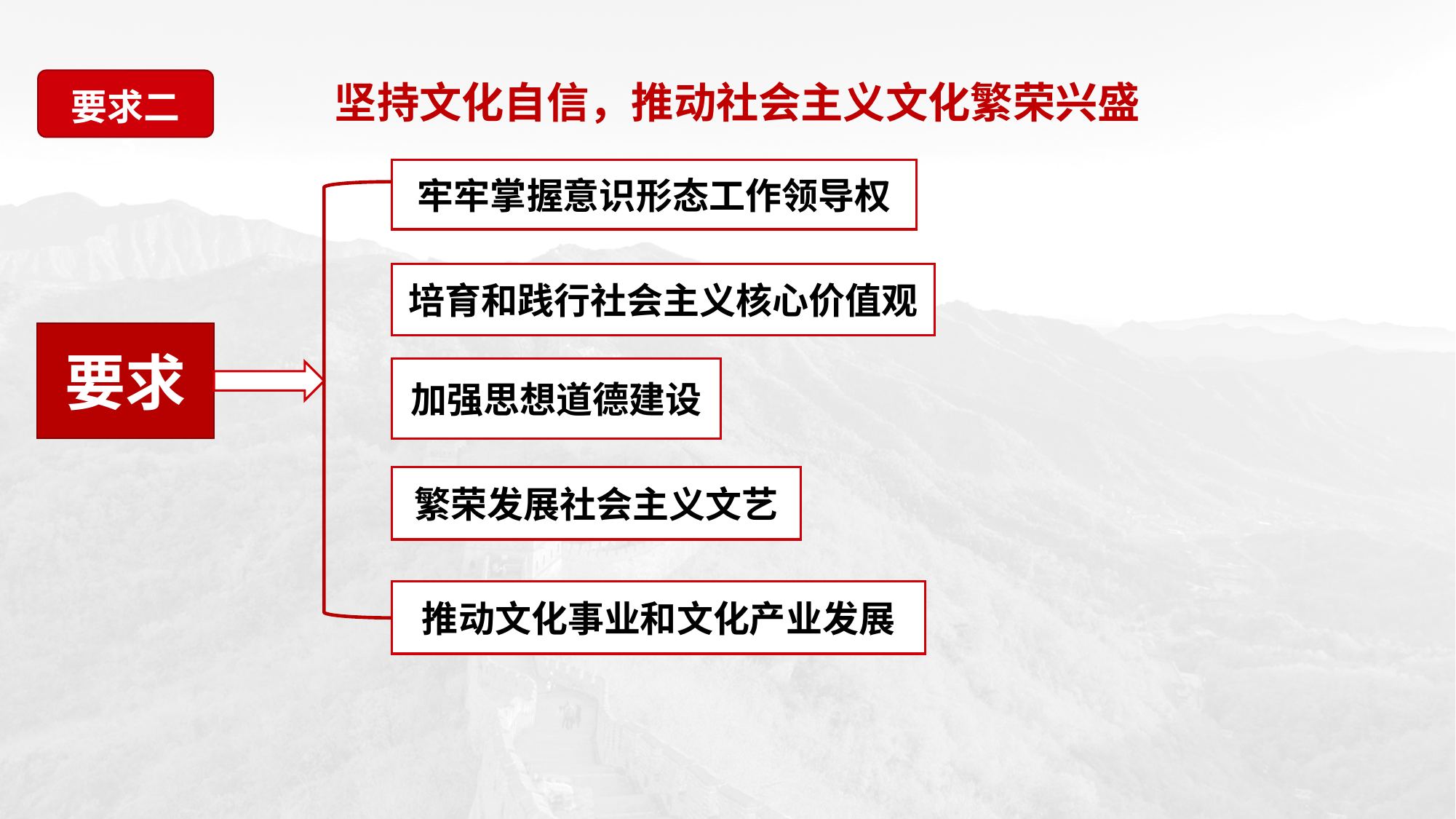

要求二
坚持文化自信，推动社会主义文化繁荣兴盛
3
牢牢掌握意识形态工作领导权

培育和践行社会主义核心价值观
要求
加强思想道德建设

繁荣发展社会主义文艺
推动文化事业和文化产业发展